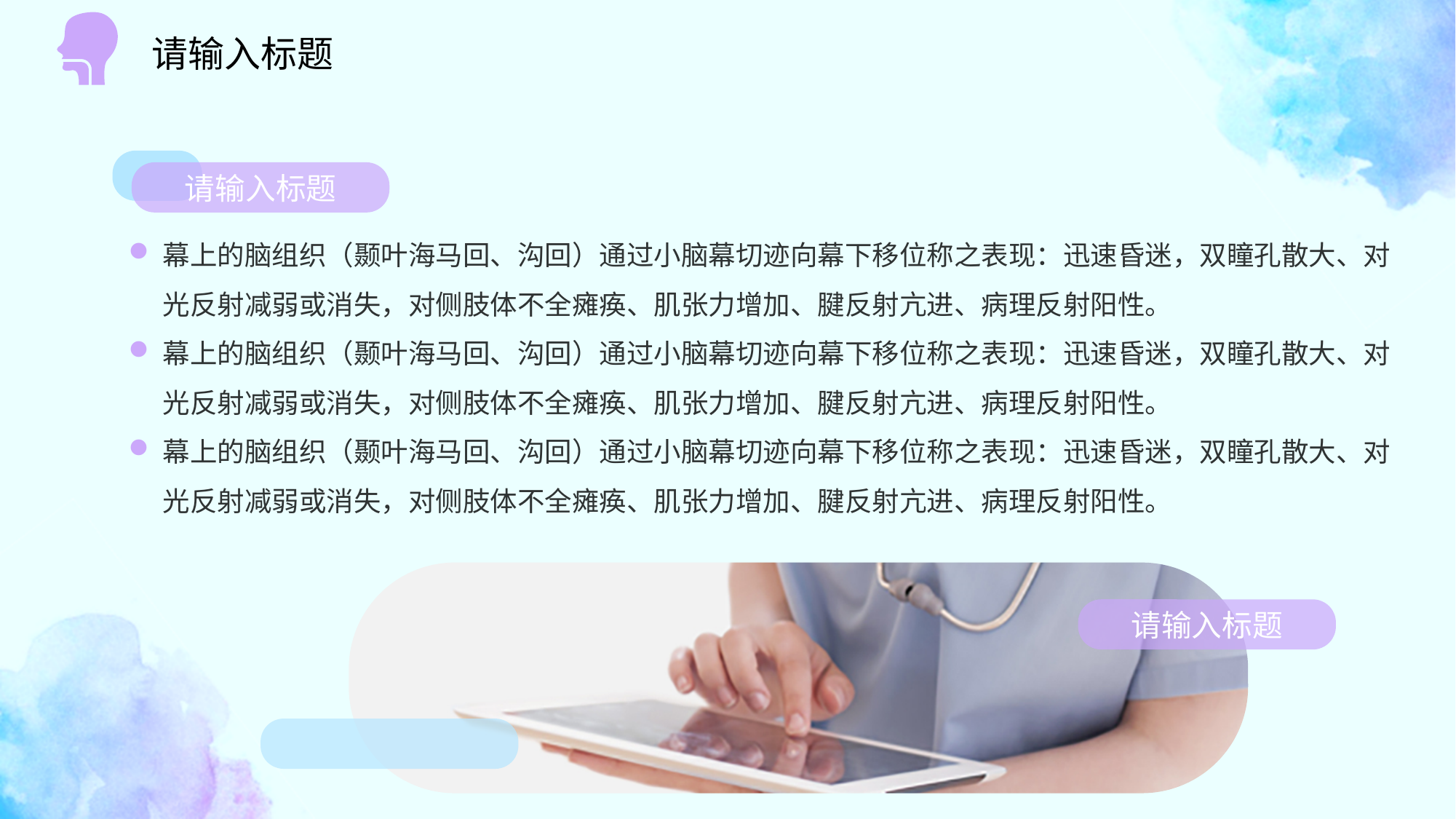

请输入标题

请输入标题
幕上的脑组织（颞叶海马回、沟回）通过小脑幕切迹向幕下移位称之表现：迅速昏迷，双瞳孔散大、对光反射减弱或消失，对侧肢体不全瘫痪、肌张力增加、腱反射亢进、病理反射阳性。
幕上的脑组织（颞叶海马回、沟回）通过小脑幕切迹向幕下移位称之表现：迅速昏迷，双瞳孔散大、对光反射减弱或消失，对侧肢体不全瘫痪、肌张力增加、腱反射亢进、病理反射阳性。
幕上的脑组织（颞叶海马回、沟回）通过小脑幕切迹向幕下移位称之表现：迅速昏迷，双瞳孔散大、对光反射减弱或消失，对侧肢体不全瘫痪、肌张力增加、腱反射亢进、病理反射阳性。

请输入标题